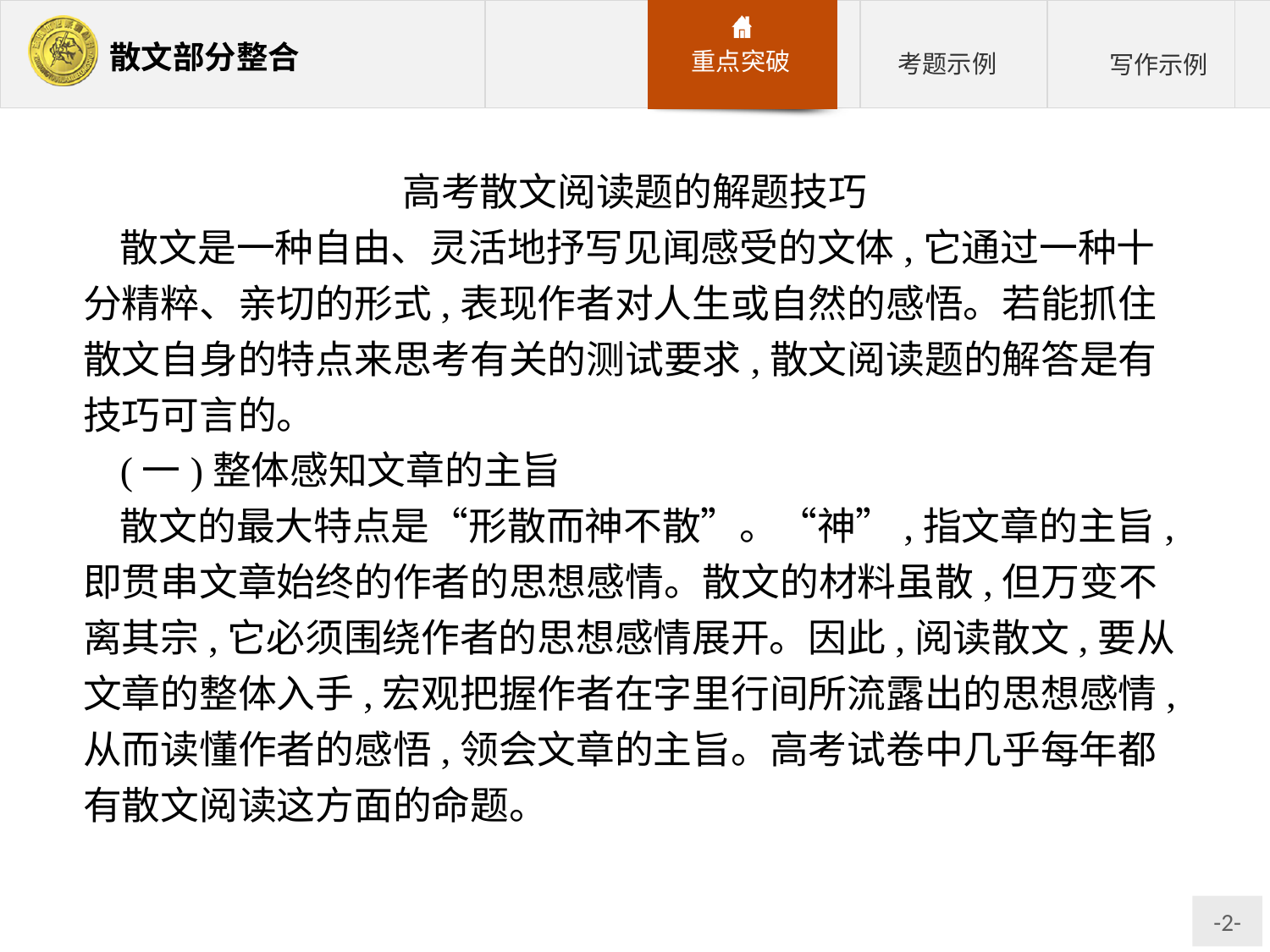

高考散文阅读题的解题技巧
散文是一种自由、灵活地抒写见闻感受的文体,它通过一种十分精粹、亲切的形式,表现作者对人生或自然的感悟。若能抓住散文自身的特点来思考有关的测试要求,散文阅读题的解答是有技巧可言的。
(一)整体感知文章的主旨
散文的最大特点是“形散而神不散”。“神”,指文章的主旨,即贯串文章始终的作者的思想感情。散文的材料虽散,但万变不离其宗,它必须围绕作者的思想感情展开。因此,阅读散文,要从文章的整体入手,宏观把握作者在字里行间所流露出的思想感情,从而读懂作者的感悟,领会文章的主旨。高考试卷中几乎每年都有散文阅读这方面的命题。